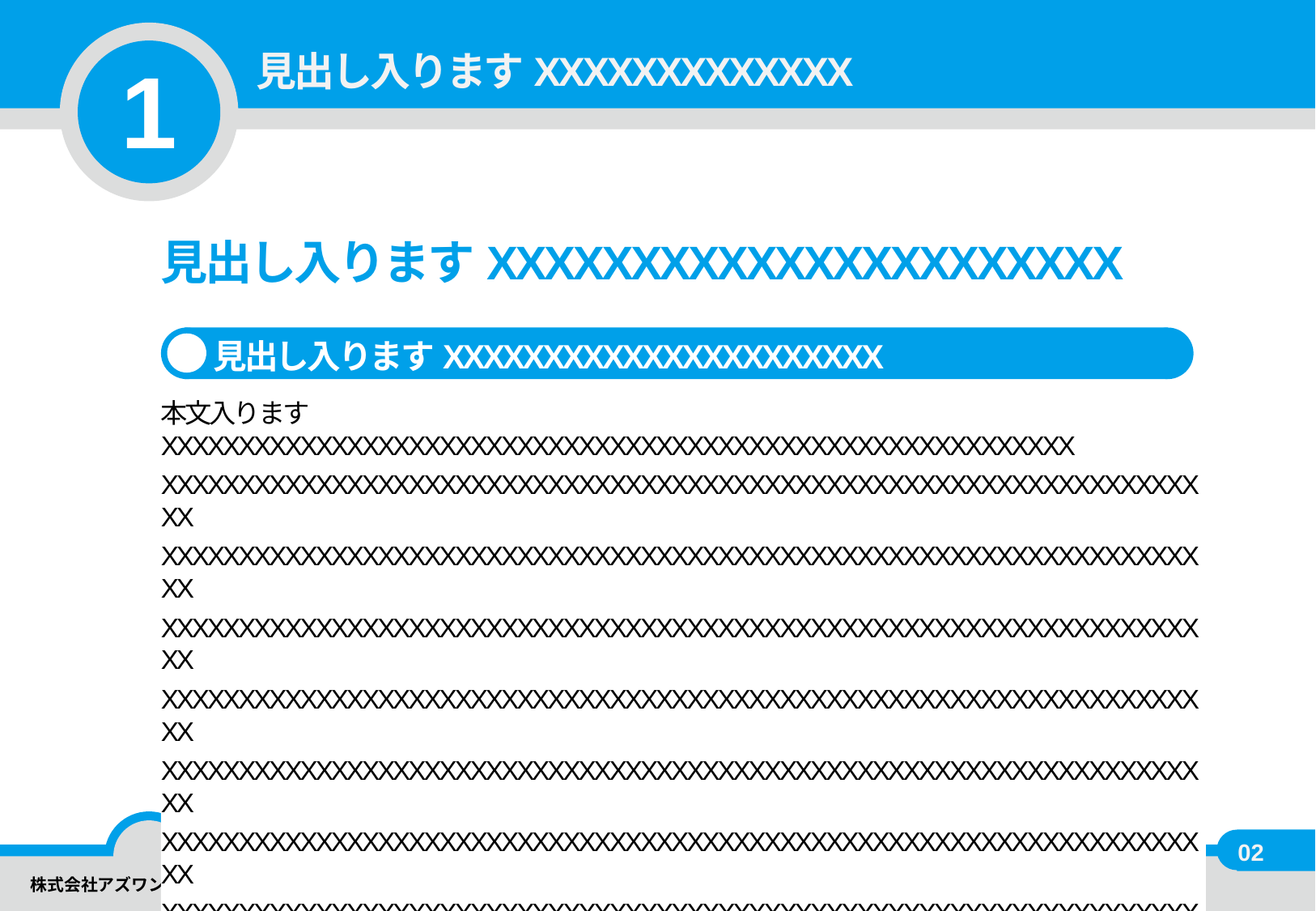

1
見出し入りますXXXXXXXXXXXXX

見出し入りますXXXXXXXXXXXXXXXXXXXXXX

見出し入りますXXXXXXXXXXXXXXXXXXXXXX
本文入りますXXXXXXXXXXXXXXXXXXXXXXXXXXXXXXXXXXXXXXXXXXXXXXXXXXXXXXXXXXX
XXXXXXXXXXXXXXXXXXXXXXXXXXXXXXXXXXXXXXXXXXXXXXXXXXXXXXXXXXXXXXXXXXXXX
XXXXXXXXXXXXXXXXXXXXXXXXXXXXXXXXXXXXXXXXXXXXXXXXXXXXXXXXXXXXXXXXXXXXX
XXXXXXXXXXXXXXXXXXXXXXXXXXXXXXXXXXXXXXXXXXXXXXXXXXXXXXXXXXXXXXXXXXXXX
XXXXXXXXXXXXXXXXXXXXXXXXXXXXXXXXXXXXXXXXXXXXXXXXXXXXXXXXXXXXXXXXXXXXX
XXXXXXXXXXXXXXXXXXXXXXXXXXXXXXXXXXXXXXXXXXXXXXXXXXXXXXXXXXXXXXXXXXXXX
XXXXXXXXXXXXXXXXXXXXXXXXXXXXXXXXXXXXXXXXXXXXXXXXXXXXXXXXXXXXXXXXXXXXX
XXXXXXXXXXXXXXXXXXXXXXXXXXXXXXXXXXXXXXXXXXXXXXXXXXXXXXXXXXXXXXXXXXXXX
XXXXXXXXXXXXXXXXXXXXXXXXXXXXXXXXXXXXXXXXXXXXXXXXXXXXXXXXXXXXXXXXXXXXX
XXXXXXXXXXXXXXXXXXXXXXXXXXXXXXXXXXXXXXXXXXXXXXXXXXXXXXXXXXXXXXXXXXXXX

02

株式会社アズワン    https://www.xxxxxxxxxxx